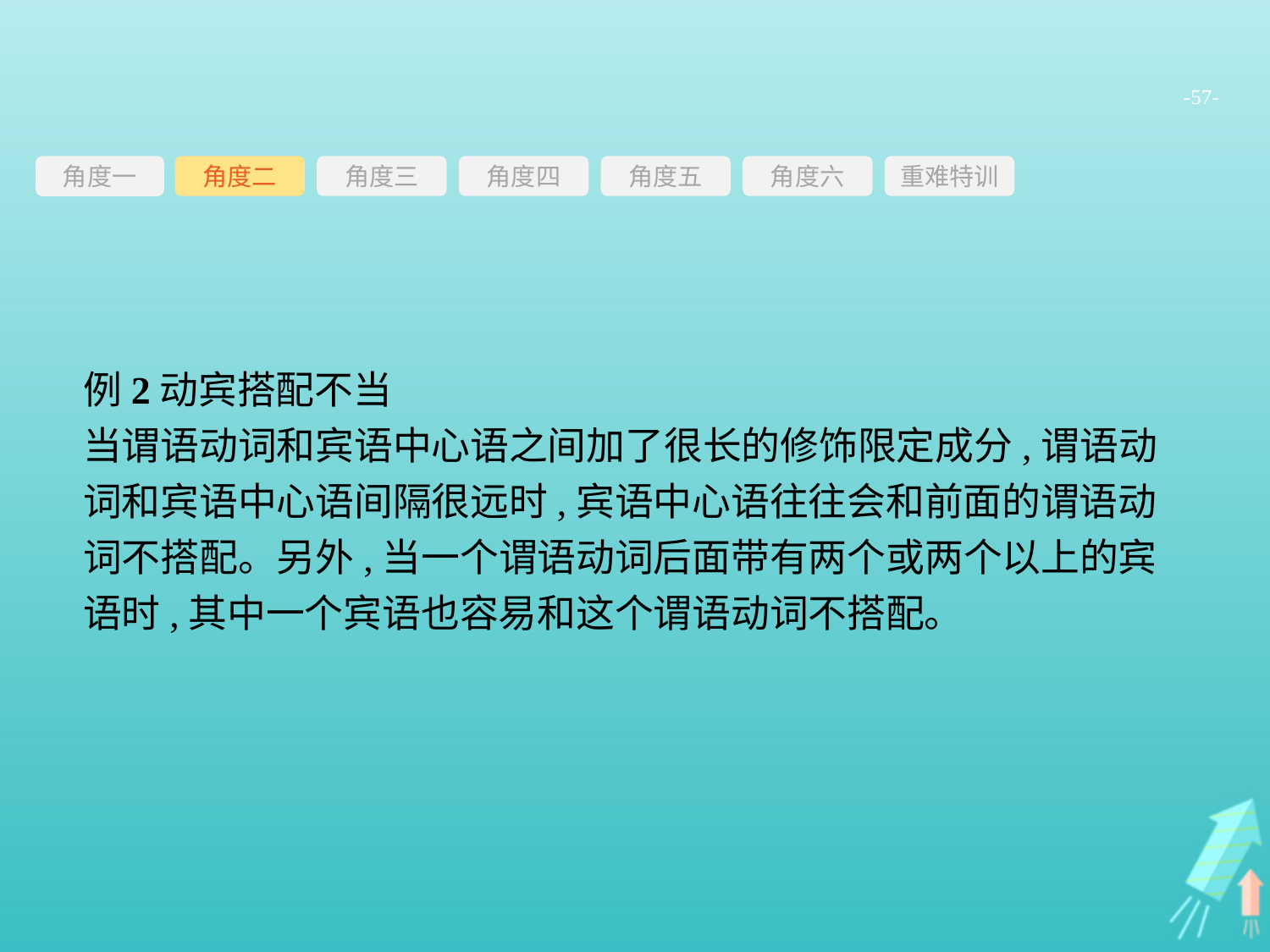

-57-
角度三
角度四
角度五
角度六
重难特训
角度二
角度一
例2动宾搭配不当
当谓语动词和宾语中心语之间加了很长的修饰限定成分,谓语动词和宾语中心语间隔很远时,宾语中心语往往会和前面的谓语动词不搭配。另外,当一个谓语动词后面带有两个或两个以上的宾语时,其中一个宾语也容易和这个谓语动词不搭配。